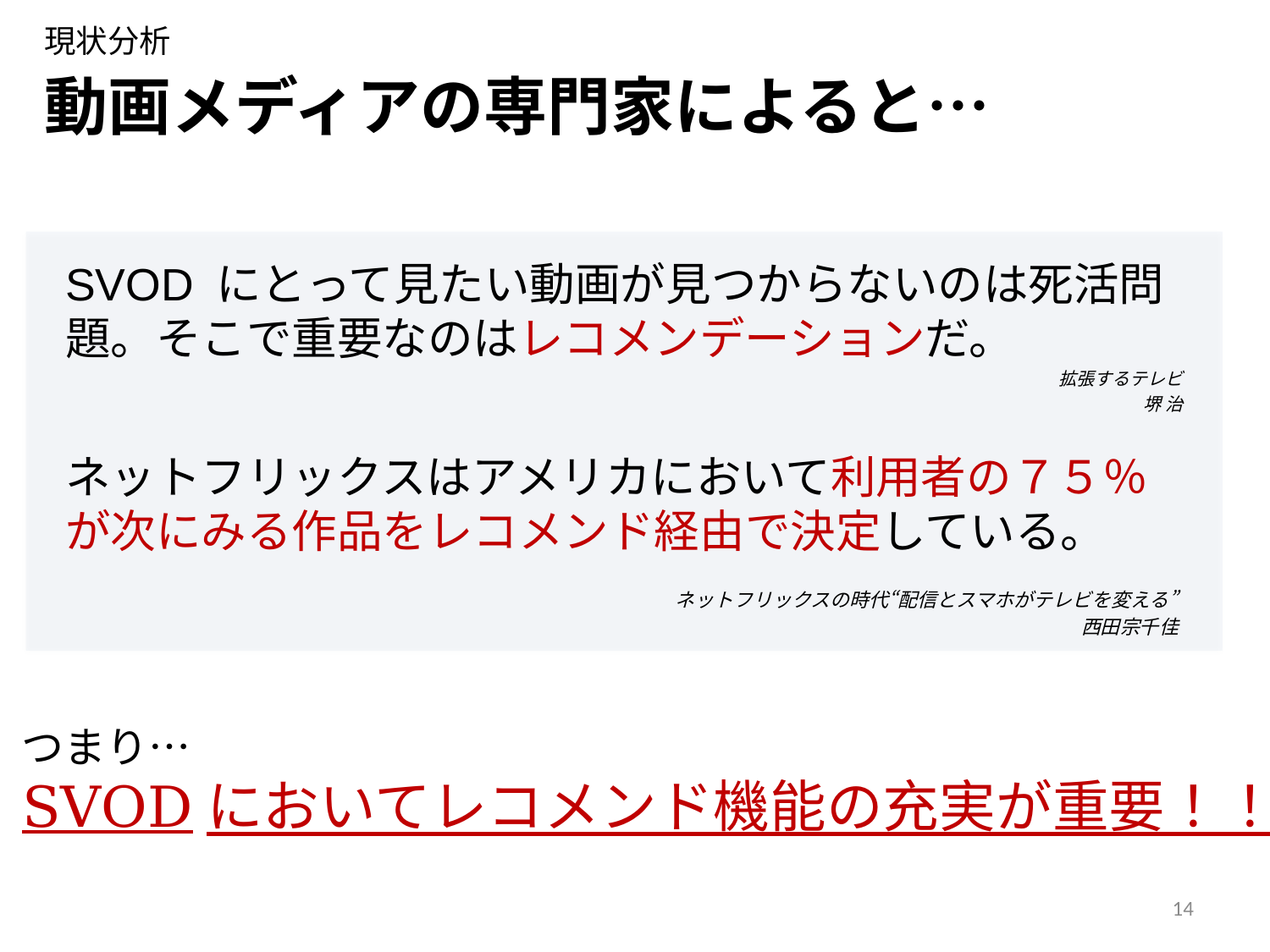

現状分析
# 動画メディアの専門家によると…

SVOD にとって見たい動画が見つからないのは死活問題。そこで重要なのはレコメンデーションだ。
拡張するテレビ
堺 治

ネットフリックスはアメリカにおいて利用者の７５％が次にみる作品をレコメンド経由で決定している。

ネットフリックスの時代“配信とスマホがテレビを変える”
西田宗千佳

つまり…
SVODにおいてレコメンド機能の充実が重要！！
14